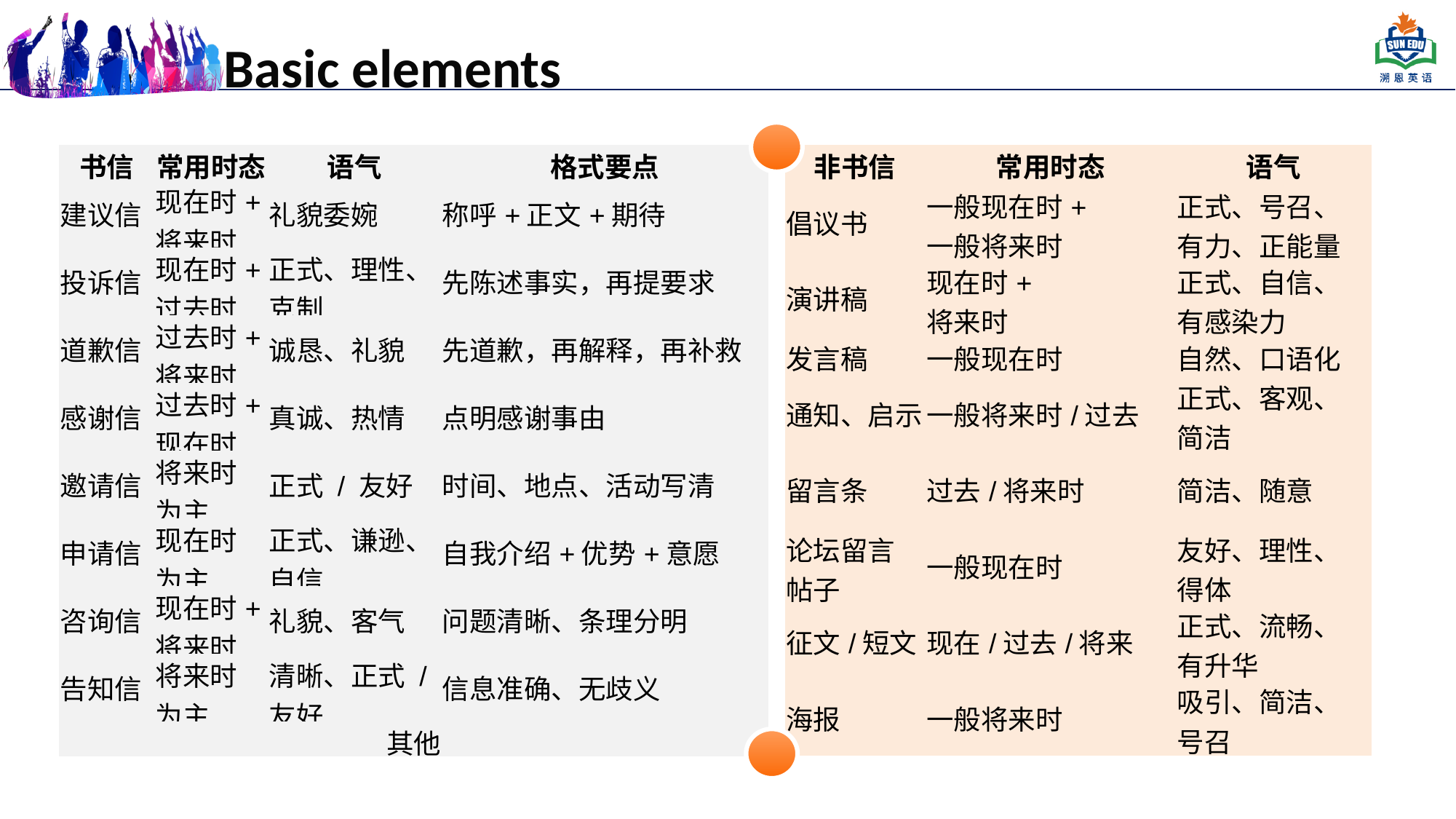

Basic elements

| 书信 | 常用时态 | 语气 | 格式要点 |
| --- | --- | --- | --- |
| 建议信 | 现在时+ 将来时 | 礼貌委婉 | 称呼+正文+期待 |
| 投诉信 | 现在时+ 过去时 | 正式、理性、克制 | 先陈述事实，再提要求 |
| 道歉信 | 过去时+ 将来时 | 诚恳、礼貌 | 先道歉，再解释，再补救 |
| 感谢信 | 过去时+ 现在时 | 真诚、热情 | 点明感谢事由 |
| 邀请信 | 将来时 为主 | 正式 / 友好 | 时间、地点、活动写清 |
| 申请信 | 现在时 为主 | 正式、谦逊、自信 | 自我介绍+优势+意愿 |
| 咨询信 | 现在时+ 将来时 | 礼貌、客气 | 问题清晰、条理分明 |
| 告知信 | 将来时 为主 | 清晰、正式 / 友好 | 信息准确、无歧义 |
| 其他 |  |  |  |
| 非书信 | 常用时态 | 语气 |
| --- | --- | --- |
| 倡议书 | 一般现在时+ 一般将来时 | 正式、号召、 有力、正能量 |
| 演讲稿 | 现在时+ 将来时 | 正式、自信、 有感染力 |
| 发言稿 | 一般现在时 | 自然、口语化 |
| 通知、启示 | 一般将来时/过去 | 正式、客观、 简洁 |
| 留言条 | 过去/将来时 | 简洁、随意 |
| 论坛留言 帖子 | 一般现在时 | 友好、理性、 得体 |
| 征文/短文 | 现在/过去/将来 | 正式、流畅、 有升华 |
| 海报 | 一般将来时 | 吸引、简洁、 号召 |